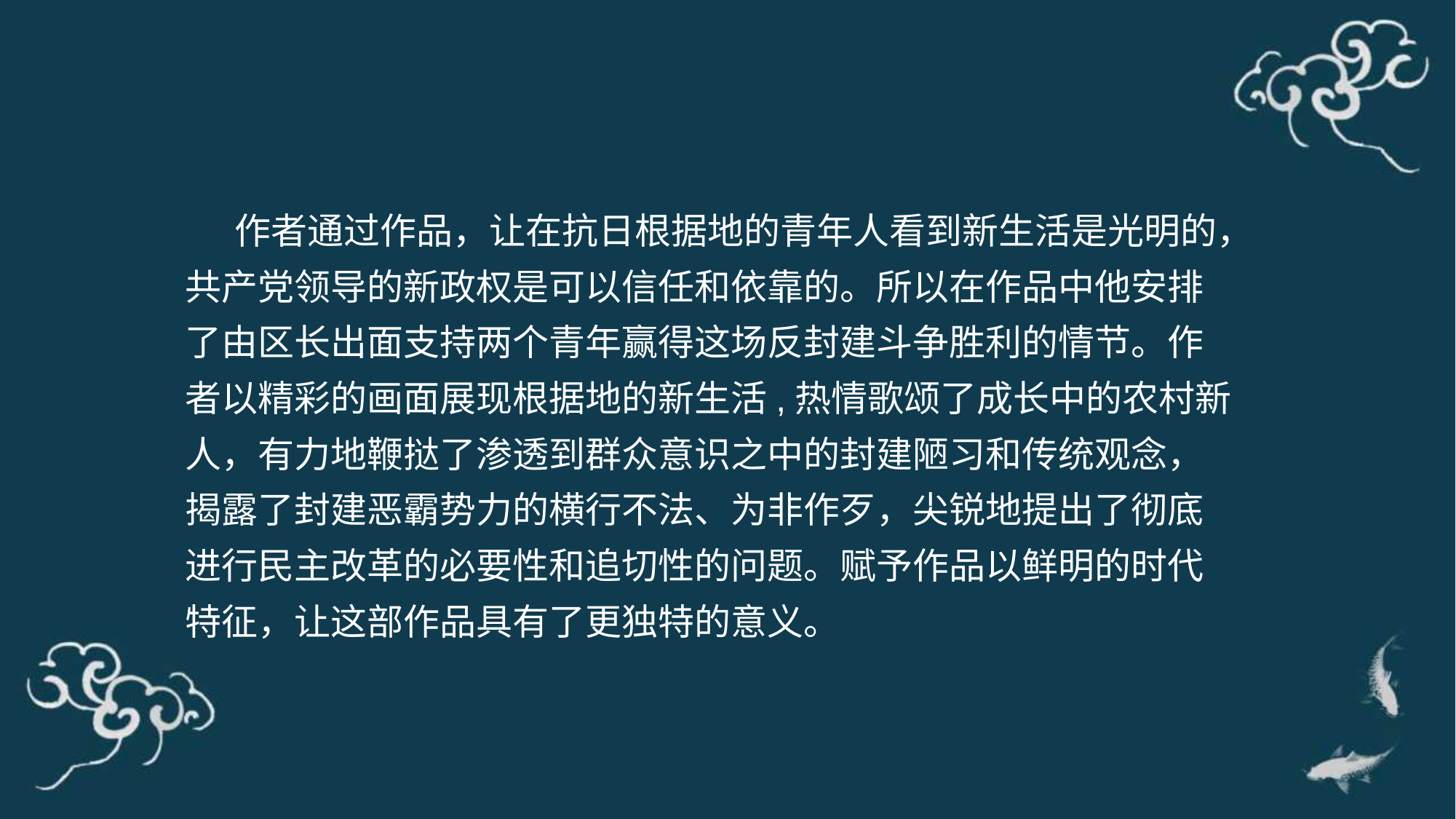

作者通过作品，让在抗日根据地的青年人看到新生活是光明的，共产党领导的新政权是可以信任和依靠的。所以在作品中他安排了由区长出面支持两个青年赢得这场反封建斗争胜利的情节。作者以精彩的画面展现根据地的新生活,热情歌颂了成长中的农村新人，有力地鞭挞了渗透到群众意识之中的封建陋习和传统观念，揭露了封建恶霸势力的横行不法、为非作歹，尖锐地提出了彻底进行民主改革的必要性和追切性的问题。赋予作品以鲜明的时代特征，让这部作品具有了更独特的意义。